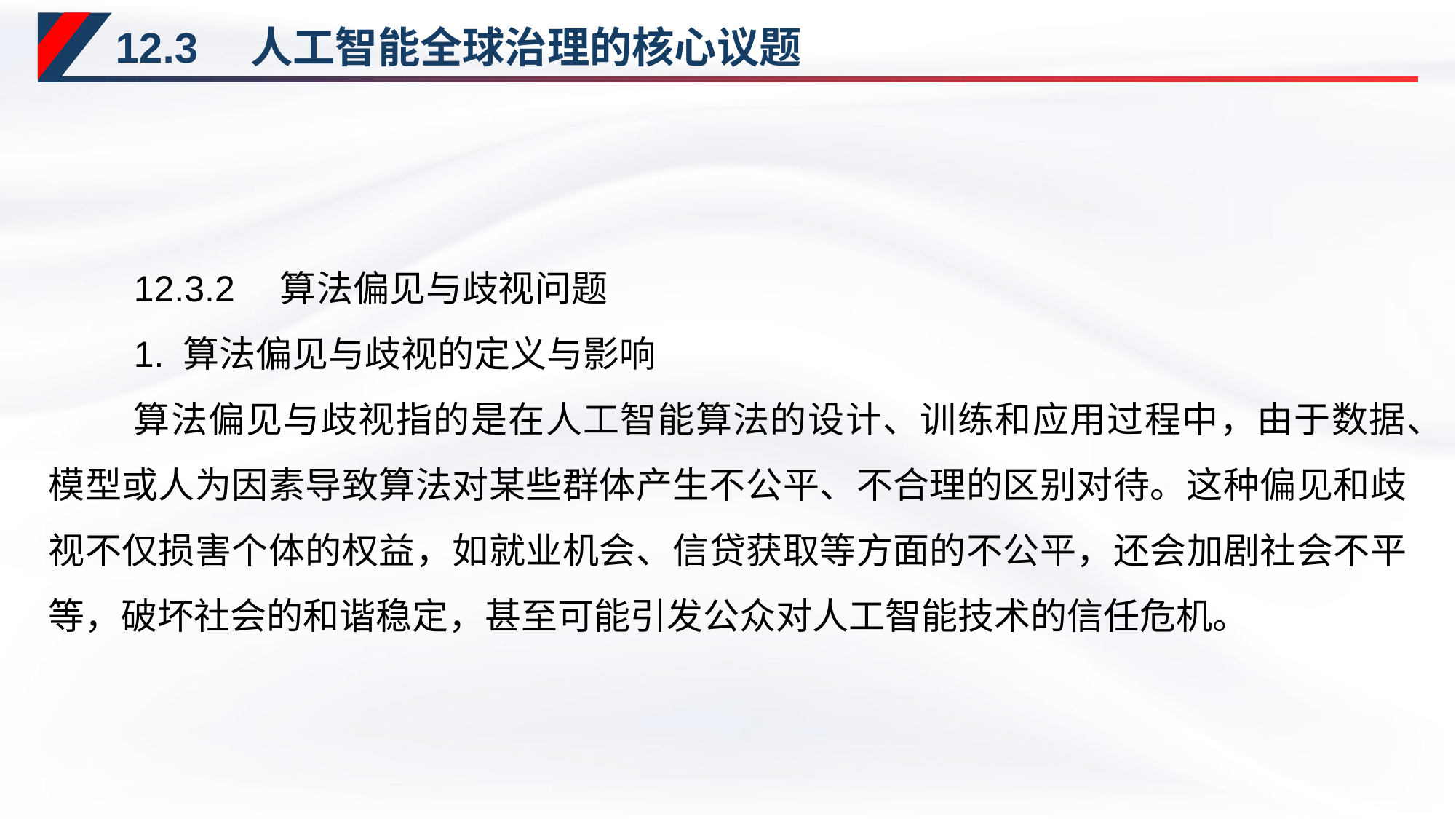

# 12.3　人工智能全球治理的核心议题
12.3.2　算法偏见与歧视问题
1. 算法偏见与歧视的定义与影响
算法偏见与歧视指的是在人工智能算法的设计、训练和应用过程中，由于数据、模型或人为因素导致算法对某些群体产生不公平、不合理的区别对待。这种偏见和歧视不仅损害个体的权益，如就业机会、信贷获取等方面的不公平，还会加剧社会不平等，破坏社会的和谐稳定，甚至可能引发公众对人工智能技术的信任危机。